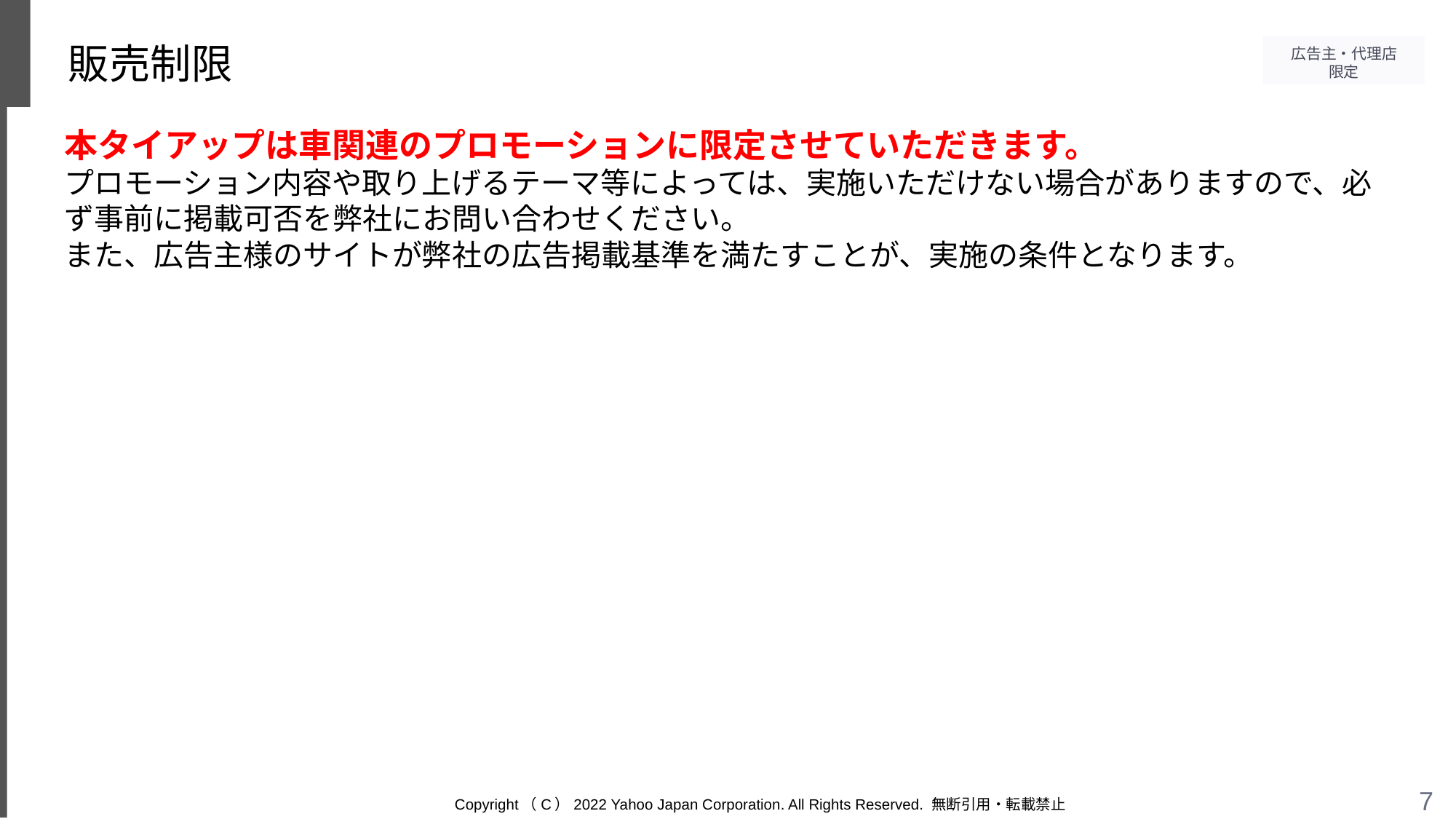

# 販売制限
本タイアップは車関連のプロモーションに限定させていただきます。
プロモーション内容や取り上げるテーマ等によっては、実施いただけない場合がありますので、必ず事前に掲載可否を弊社にお問い合わせください。
また、広告主様のサイトが弊社の広告掲載基準を満たすことが、実施の条件となります。
Copyright（C）2022 Yahoo Japan Corporation. All Rights Reserved. 無断引用・転載禁止